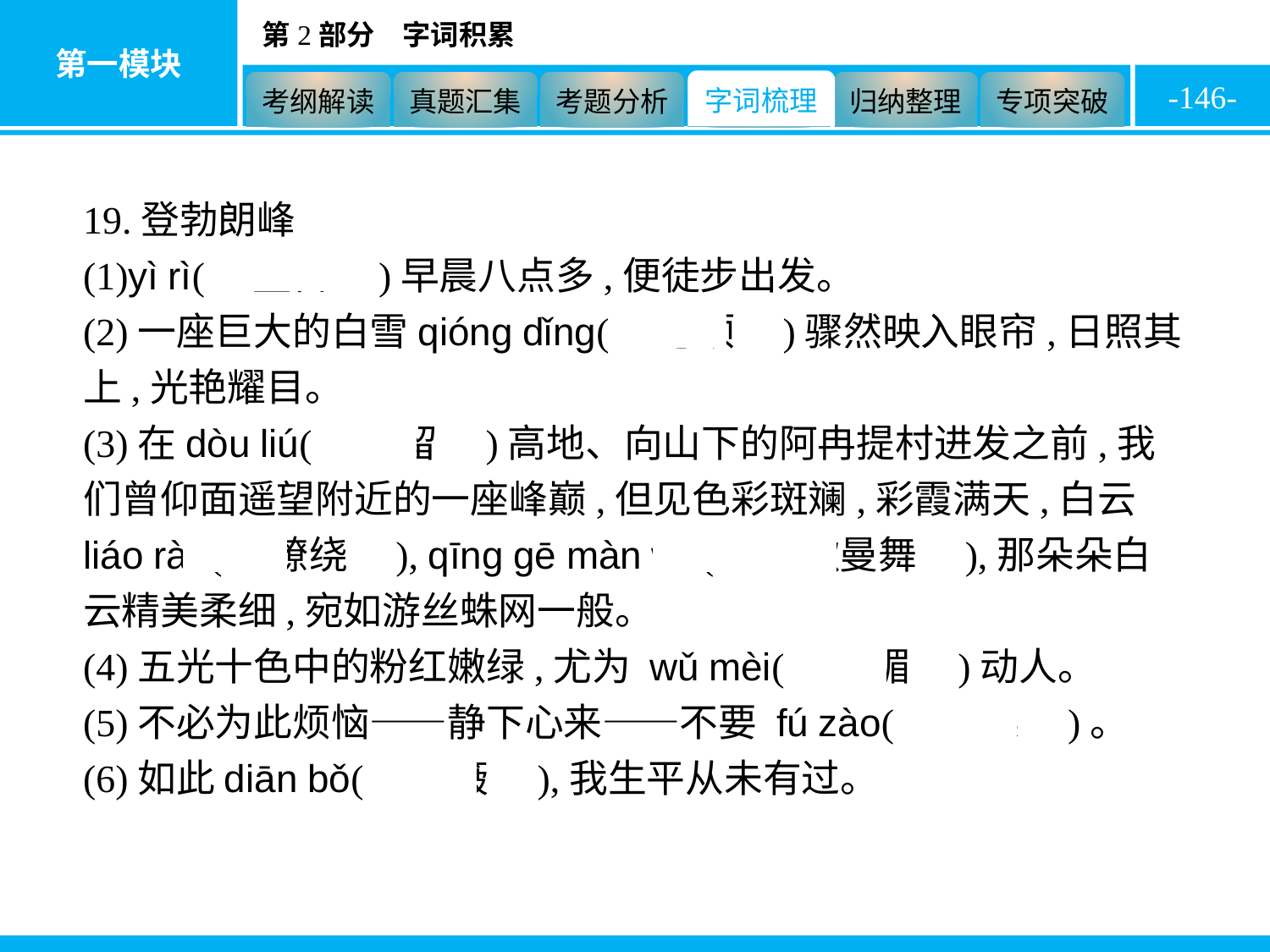

-146-
19.登勃朗峰
(1)yì rì(　翌日　)早晨八点多,便徒步出发。
(2)一座巨大的白雪qióng dǐng(　穹顶　)骤然映入眼帘,日照其上,光艳耀目。
(3)在dòu liú(　逗留　)高地、向山下的阿冉提村进发之前,我们曾仰面遥望附近的一座峰巅,但见色彩斑斓,彩霞满天,白云liáo rào(　缭绕　), qīng gē màn wǔ(　轻歌曼舞　),那朵朵白云精美柔细,宛如游丝蛛网一般。
(4)五光十色中的粉红嫩绿,尤为 wǔ mèi(　妩媚　)动人。
(5)不必为此烦恼——静下心来——不要 fú zào(　浮躁　)。
(6)如此diān bǒ(　颠簸　),我生平从未有过。